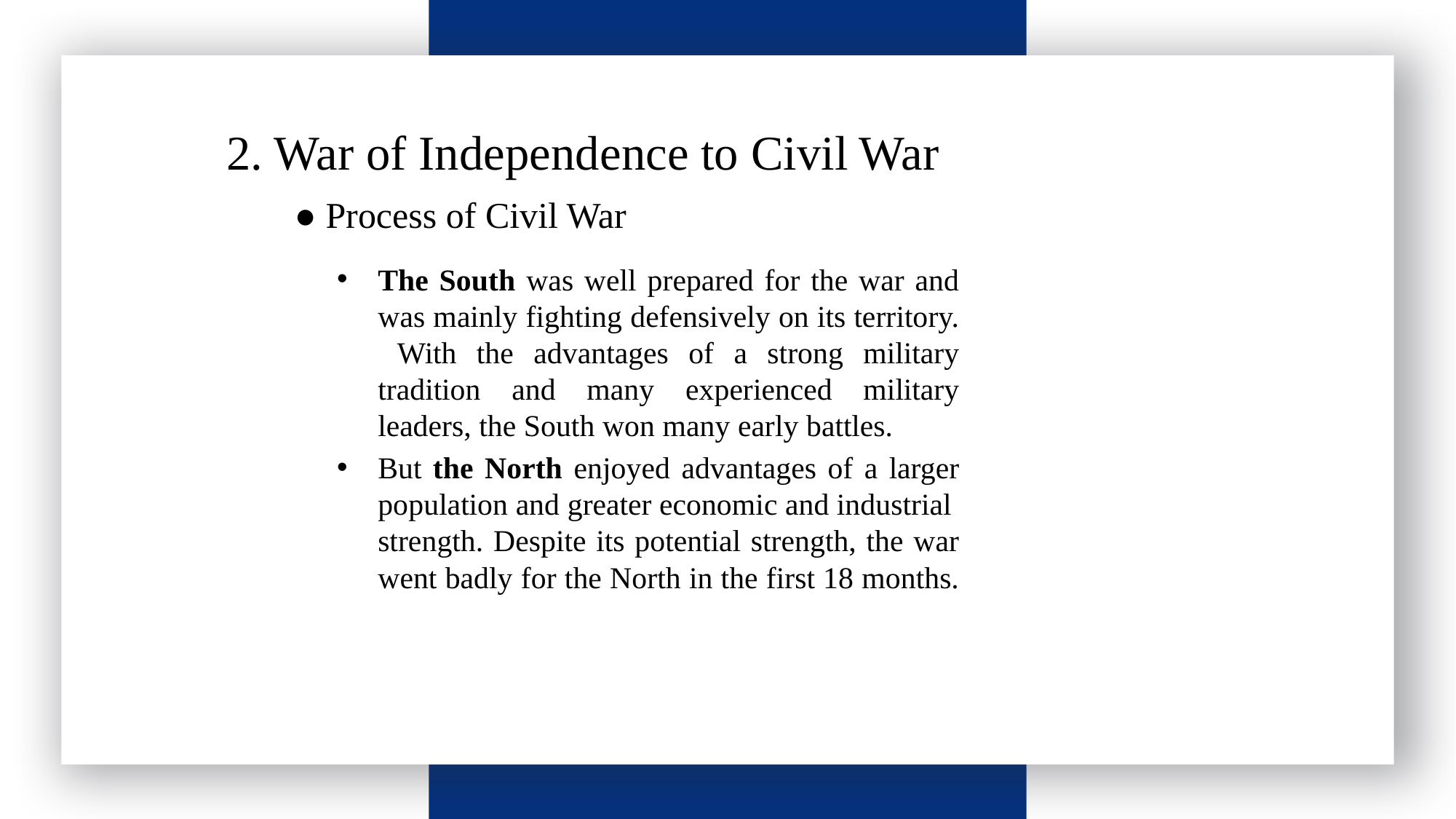

请输入标题
 2. War of Independence to Civil War
● Process of Civil War
The South was well prepared for the war and was mainly fighting defensively on its territory.  With the advantages of a strong military tradition and many experienced military leaders, the South won many early battles.
But the North enjoyed advantages of a larger population and greater economic and industrial  strength. Despite its potential strength, the war went badly for the North in the first 18 months.